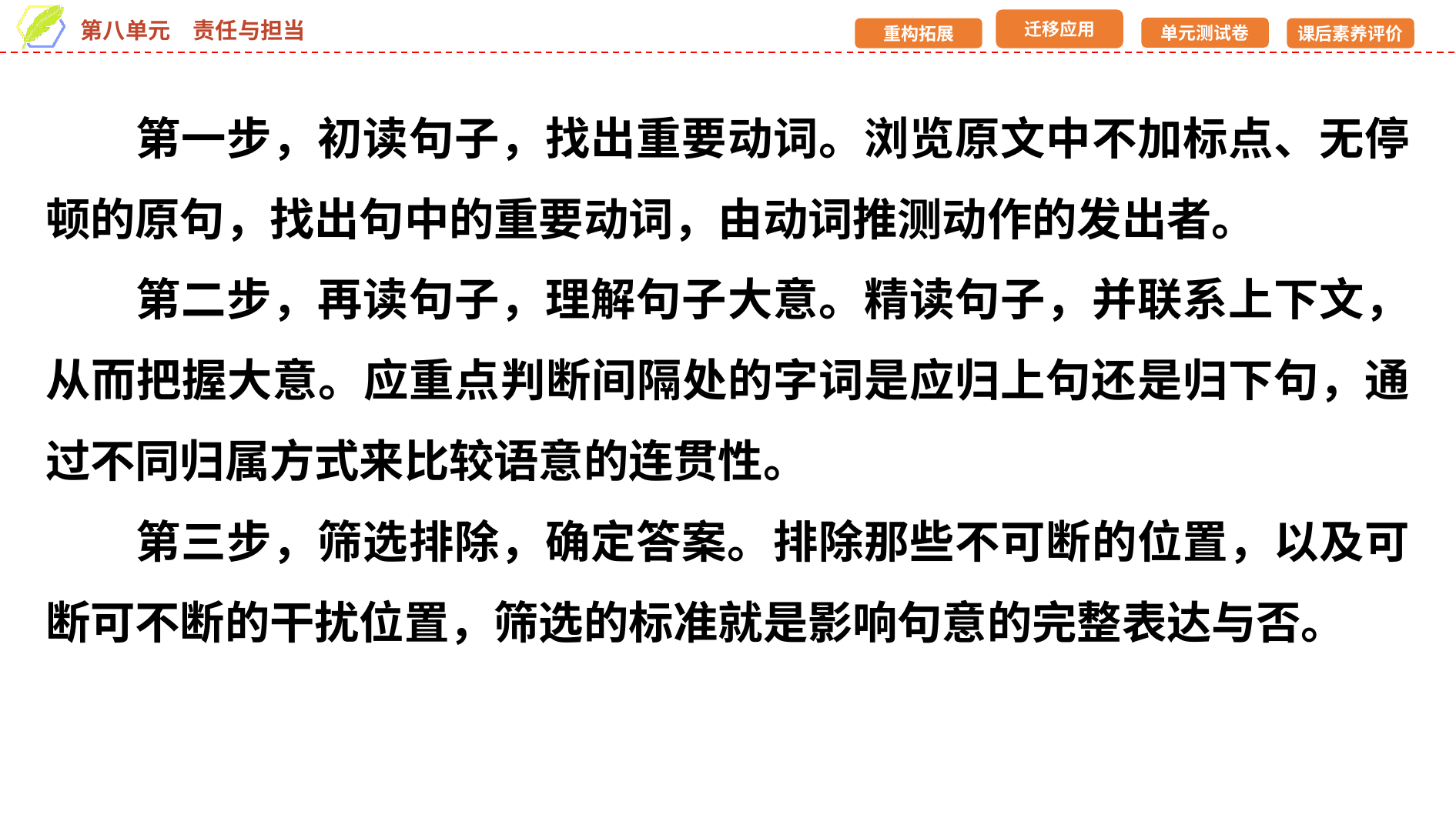

第一步，初读句子，找出重要动词。浏览原文中不加标点、无停顿的原句，找出句中的重要动词，由动词推测动作的发出者。
第二步，再读句子，理解句子大意。精读句子，并联系上下文，从而把握大意。应重点判断间隔处的字词是应归上句还是归下句，通过不同归属方式来比较语意的连贯性。
第三步，筛选排除，确定答案。排除那些不可断的位置，以及可断可不断的干扰位置，筛选的标准就是影响句意的完整表达与否。